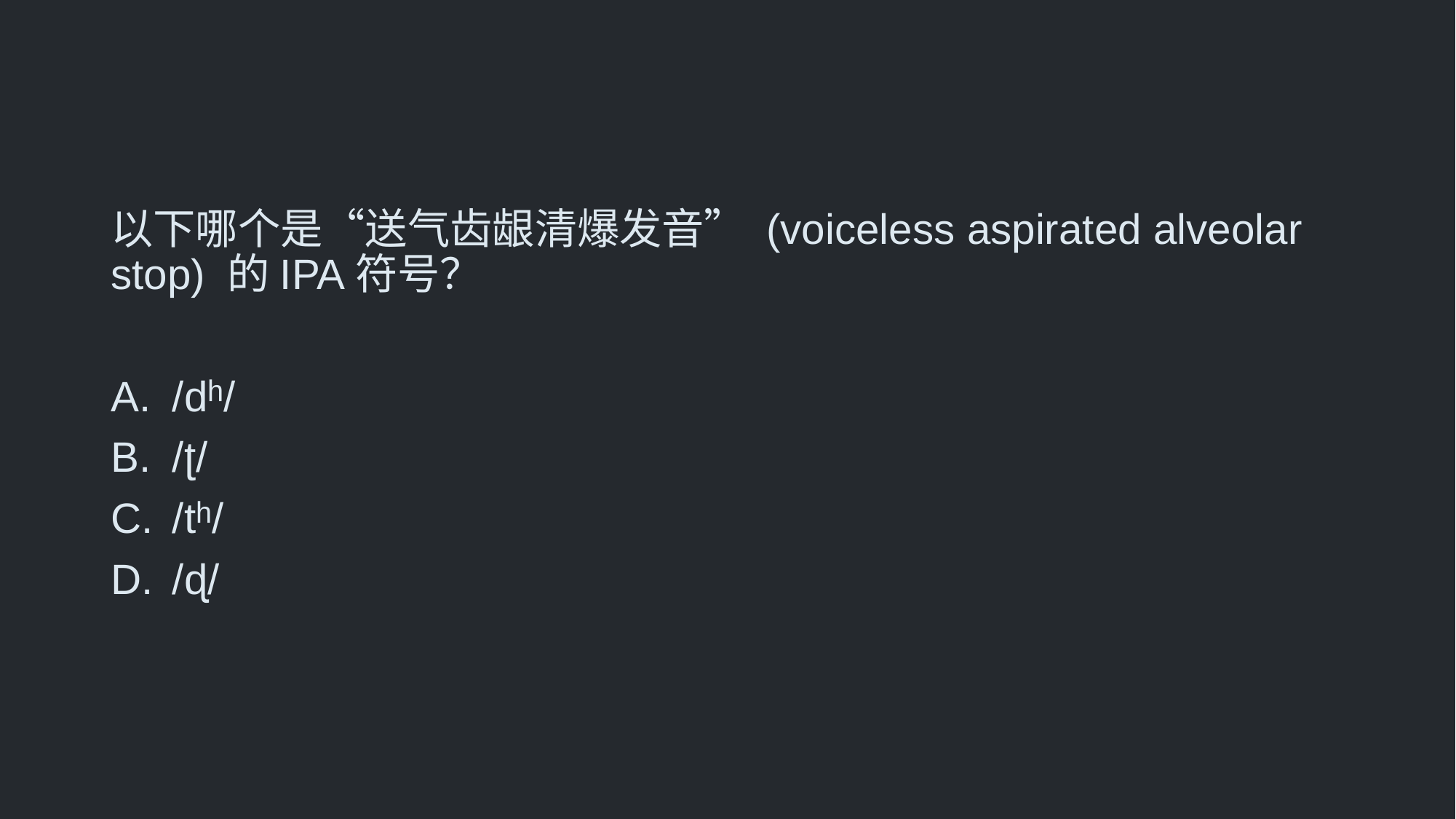

以下哪个是“送气齿龈清爆发音” (voiceless aspirated alveolar stop) 的IPA符号？

/dʰ/
/ʈ/
/tʰ/
/ɖ/